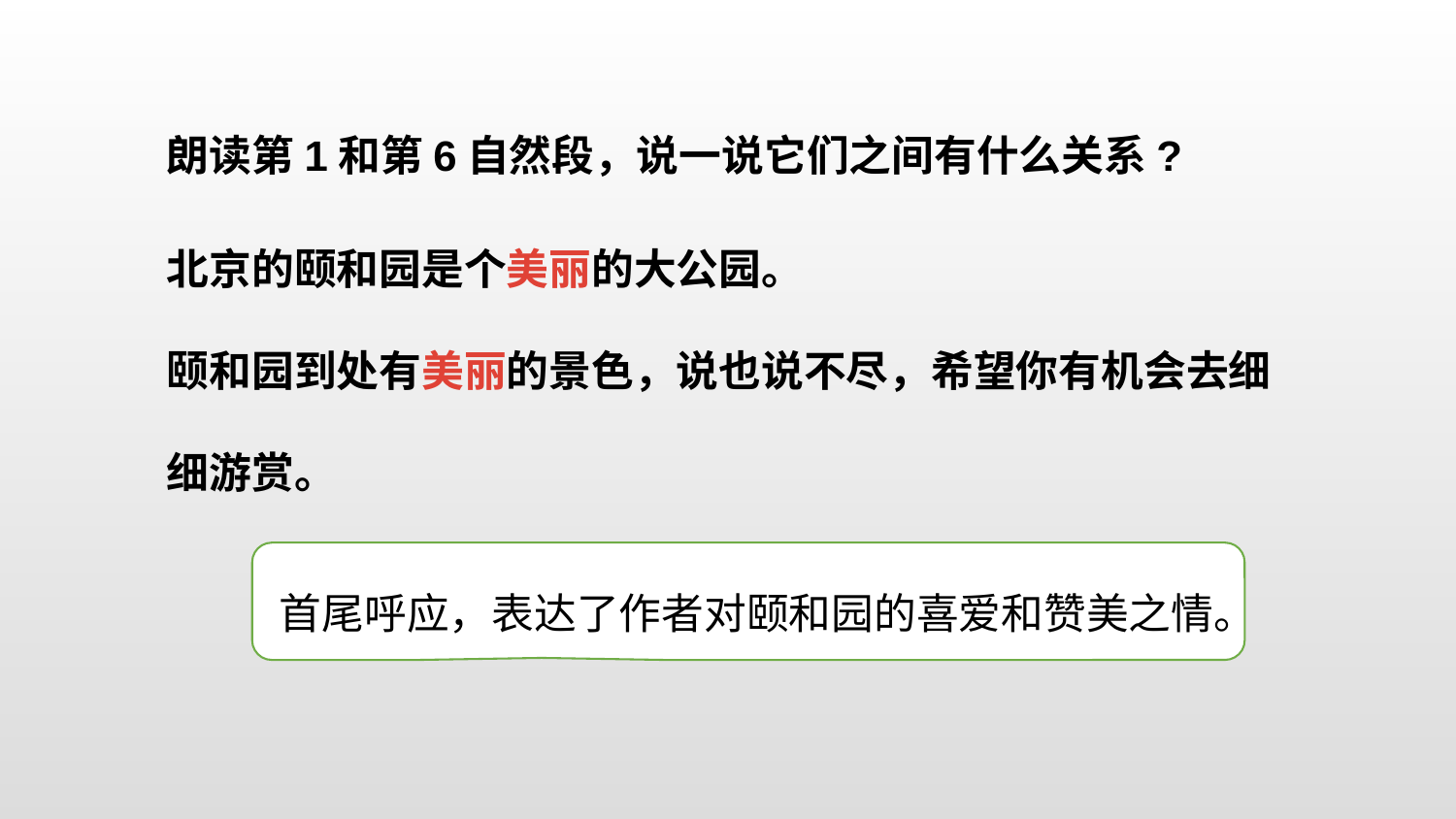

朗读第1和第6自然段，说一说它们之间有什么关系?
北京的颐和园是个美丽的大公园。
颐和园到处有美丽的景色，说也说不尽，希望你有机会去细细游赏。

首尾呼应，表达了作者对颐和园的喜爱和赞美之情。